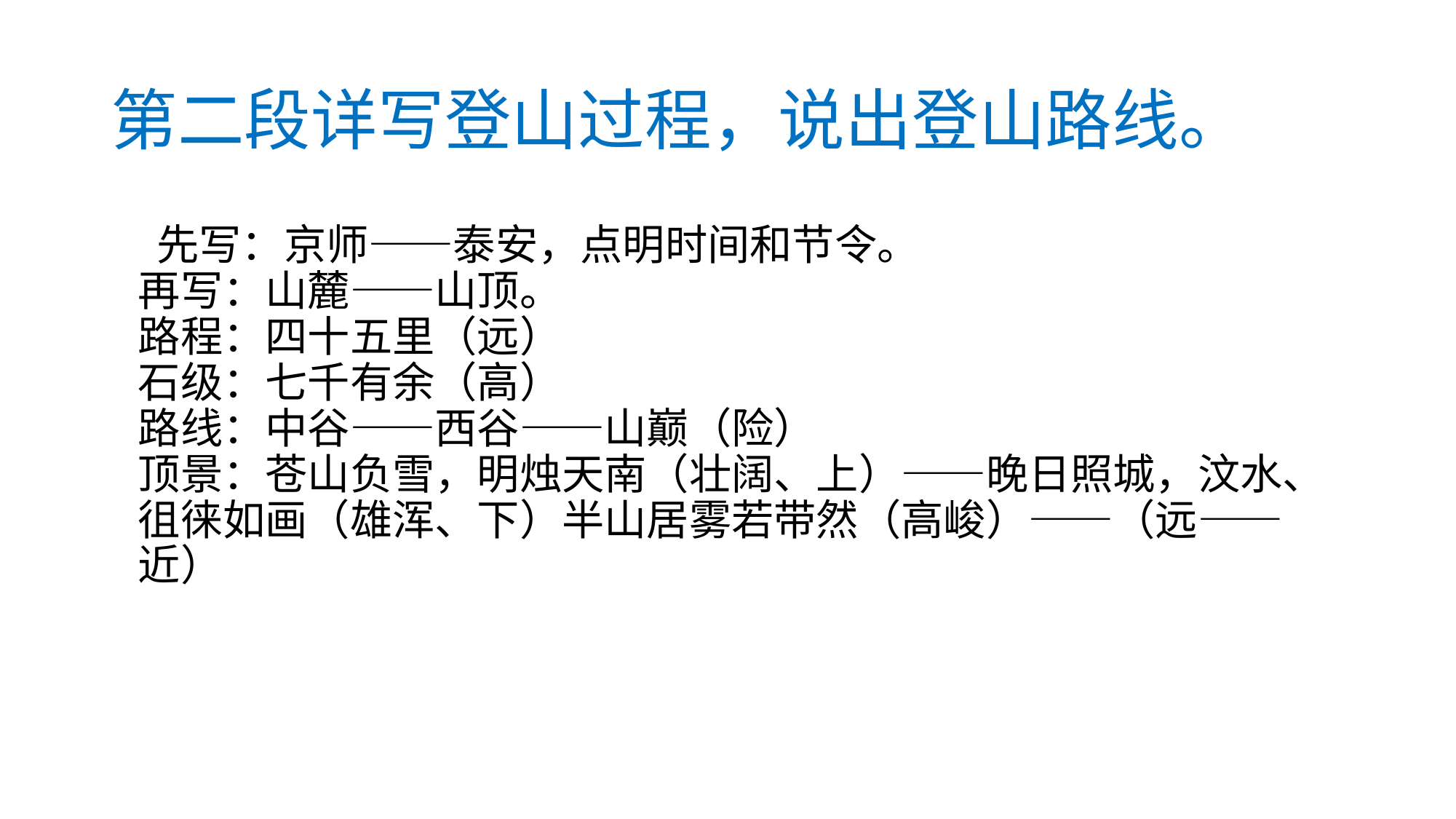

# 第二段详写登山过程，说出登山路线。
   先写：京师——泰安，点明时间和节令。
再写：山麓——山顶。
路程：四十五里（远）
石级：七千有余（高）
路线：中谷——西谷——山巅（险）
顶景：苍山负雪，明烛天南（壮阔、上）——晚日照城，汶水、徂徕如画（雄浑、下）半山居雾若带然（高峻）——（远——近）